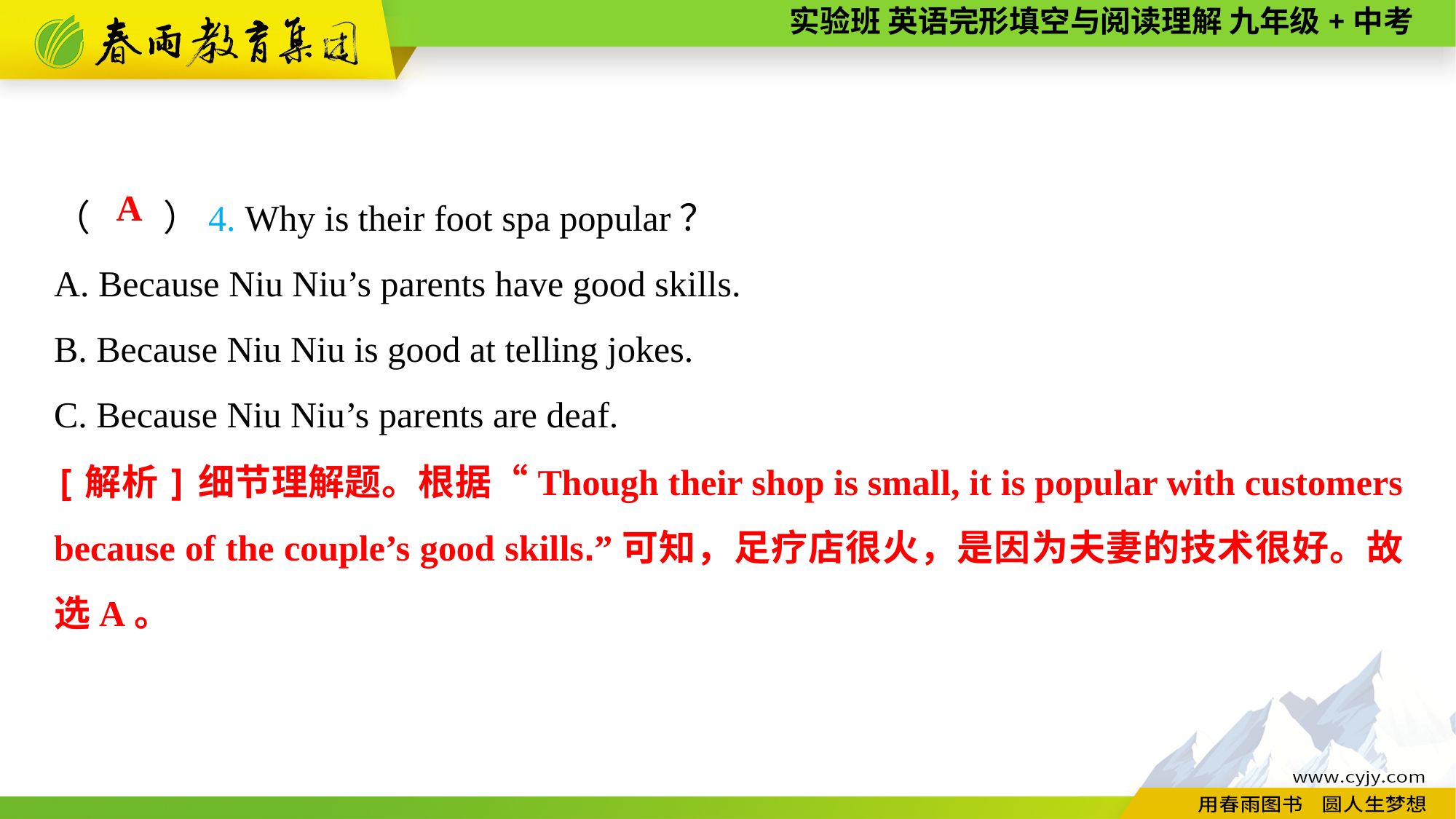

（　　）4. Why is their foot spa popular？
A. Because Niu Niu’s parents have good skills.
B. Because Niu Niu is good at telling jokes.
C. Because Niu Niu’s parents are deaf.
A
[解析]细节理解题。根据“Though their shop is small, it is popular with customers because of the couple’s good skills.”可知，足疗店很火，是因为夫妻的技术很好。故选A。